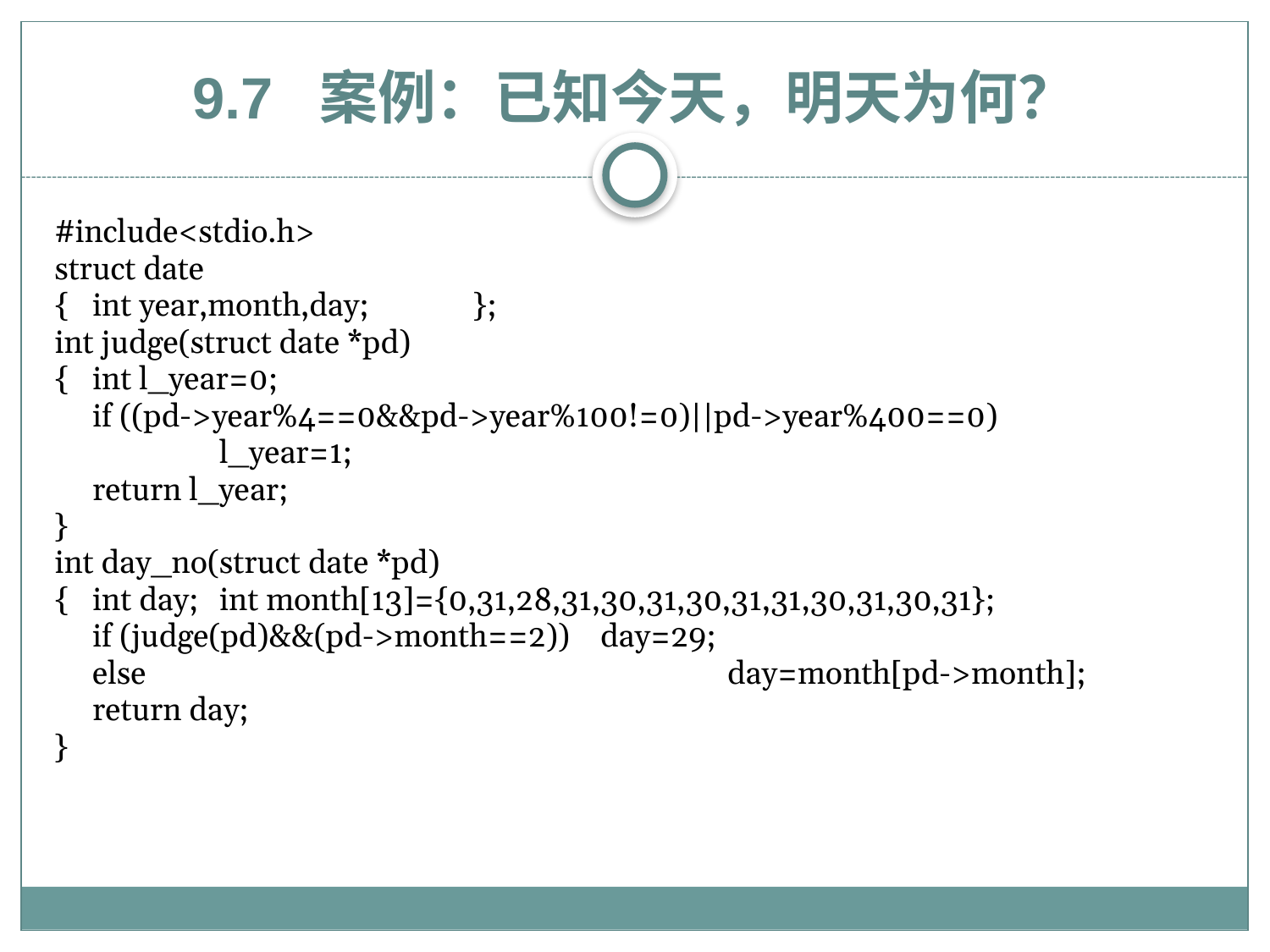

# 9.7  案例：已知今天，明天为何？
#include<stdio.h>
struct date
{	int year,month,day;	};
int judge(struct date *pd)
{	int l_year=0;
	if ((pd->year%4==0&&pd->year%100!=0)||pd->year%400==0)
		l_year=1;
	return l_year;
}
int day_no(struct date *pd)
{	int day;	int month[13]={0,31,28,31,30,31,30,31,31,30,31,30,31};
	if (judge(pd)&&(pd->month==2))	day=29;
	else					day=month[pd->month];
	return day;
}